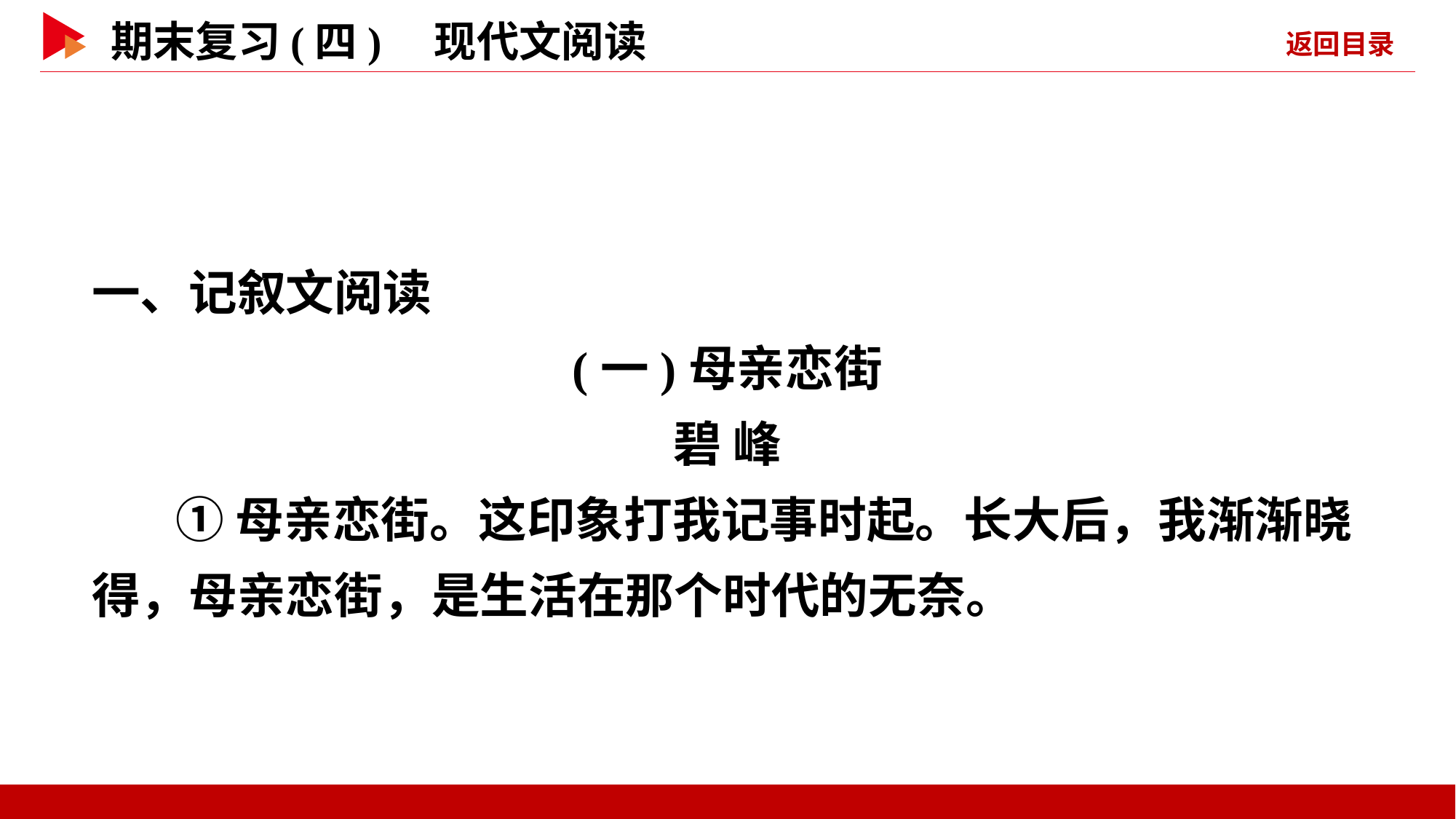

一、记叙文阅读
(一)母亲恋街
碧 峰
①母亲恋街。这印象打我记事时起。长大后，我渐渐晓得，母亲恋街，是生活在那个时代的无奈。